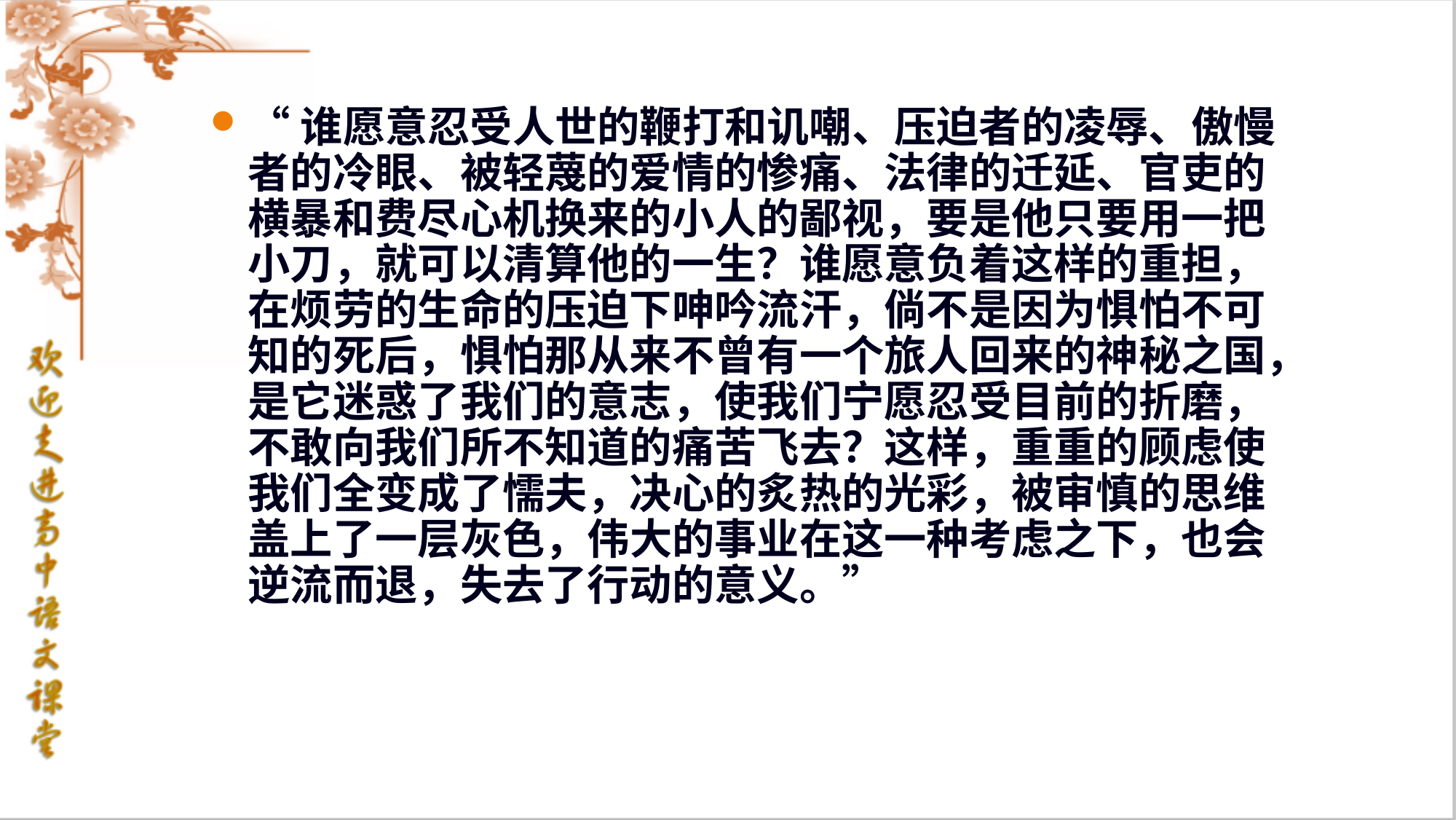

“谁愿意忍受人世的鞭打和讥嘲、压迫者的凌辱、傲慢者的冷眼、被轻蔑的爱情的惨痛、法律的迁延、官吏的横暴和费尽心机换来的小人的鄙视，要是他只要用一把小刀，就可以清算他的一生？谁愿意负着这样的重担，在烦劳的生命的压迫下呻吟流汗，倘不是因为惧怕不可知的死后，惧怕那从来不曾有一个旅人回来的神秘之国，是它迷惑了我们的意志，使我们宁愿忍受目前的折磨，不敢向我们所不知道的痛苦飞去？这样，重重的顾虑使我们全变成了懦夫，决心的炙热的光彩，被审慎的思维盖上了一层灰色，伟大的事业在这一种考虑之下，也会逆流而退，失去了行动的意义。”